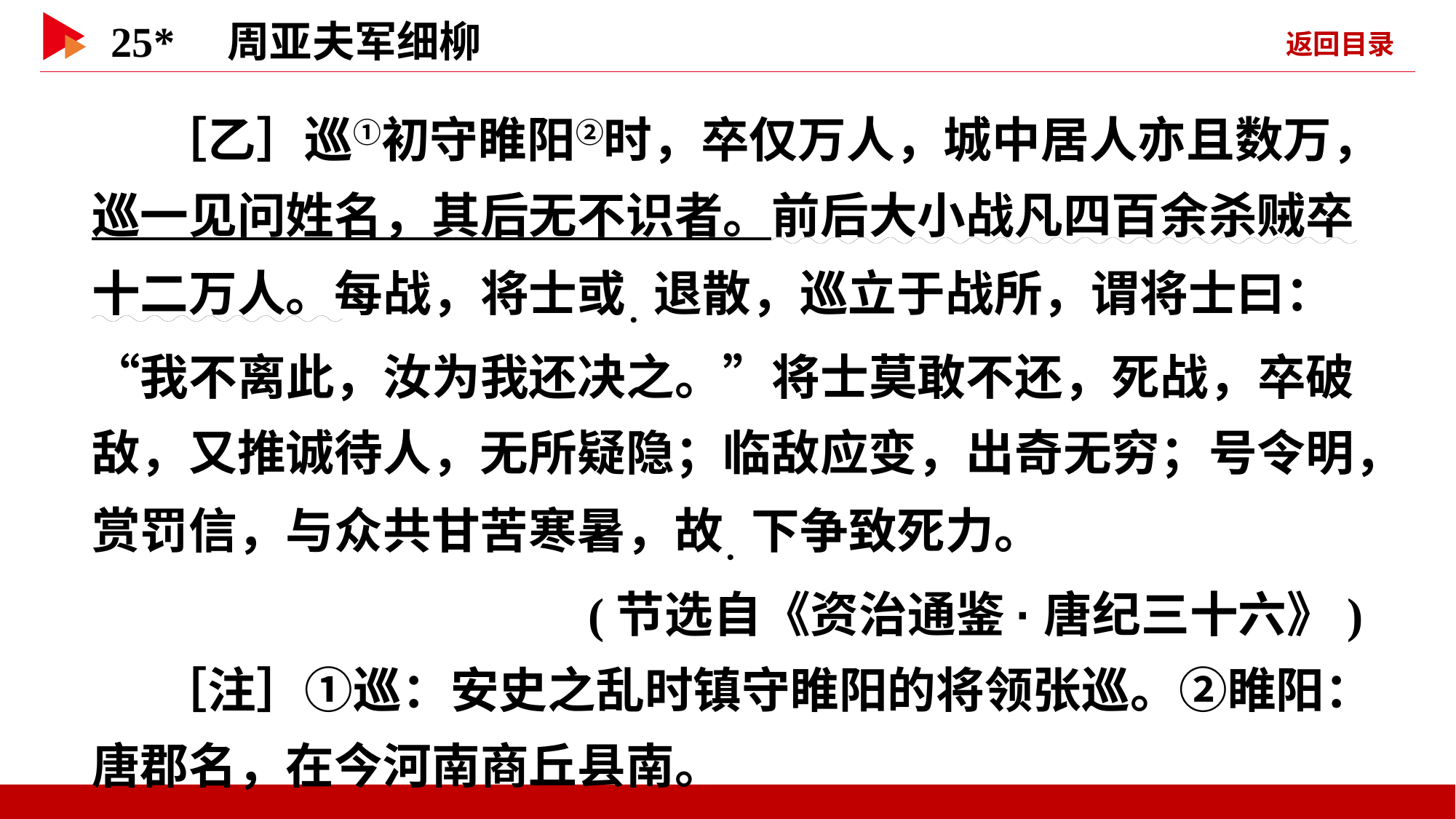

［乙］巡①初守睢阳②时，卒仅万人，城中居人亦且数万，巡一见问姓名，其后无不识者。前后大小战凡四百余杀贼卒十二万人。每战，将士或．退散，巡立于战所，谓将士曰：“我不离此，汝为我还决之。”将士莫敢不还，死战，卒破敌，又推诚待人，无所疑隐；临敌应变，出奇无穷；号令明，赏罚信，与众共甘苦寒暑，故．下争致死力。
(节选自《资治通鉴·唐纪三十六》)
  ［注］①巡：安史之乱时镇守睢阳的将领张巡。②睢阳：唐郡名，在今河南商丘县南。